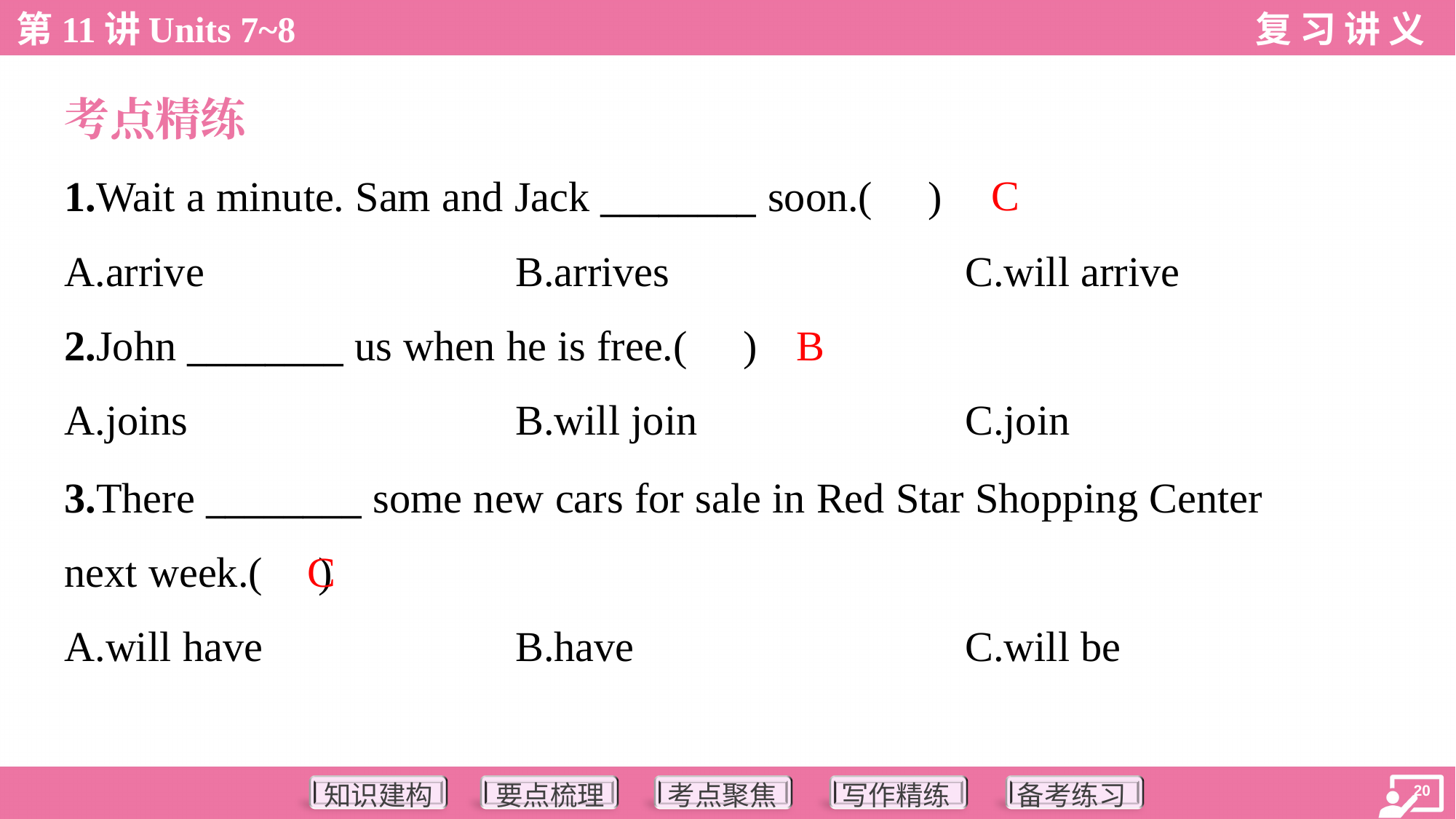

考点精练
C
1.Wait a minute. Sam and Jack ________ soon.(     )
A.arrive	B.arrives	C.will arrive
B
2.John ________ us when he is free.(     )
A.joins	B.will join	C.join
3.There ________ some new cars for sale in Red Star Shopping Center
next week.(     )
C
A.will have	B.have	C.will be